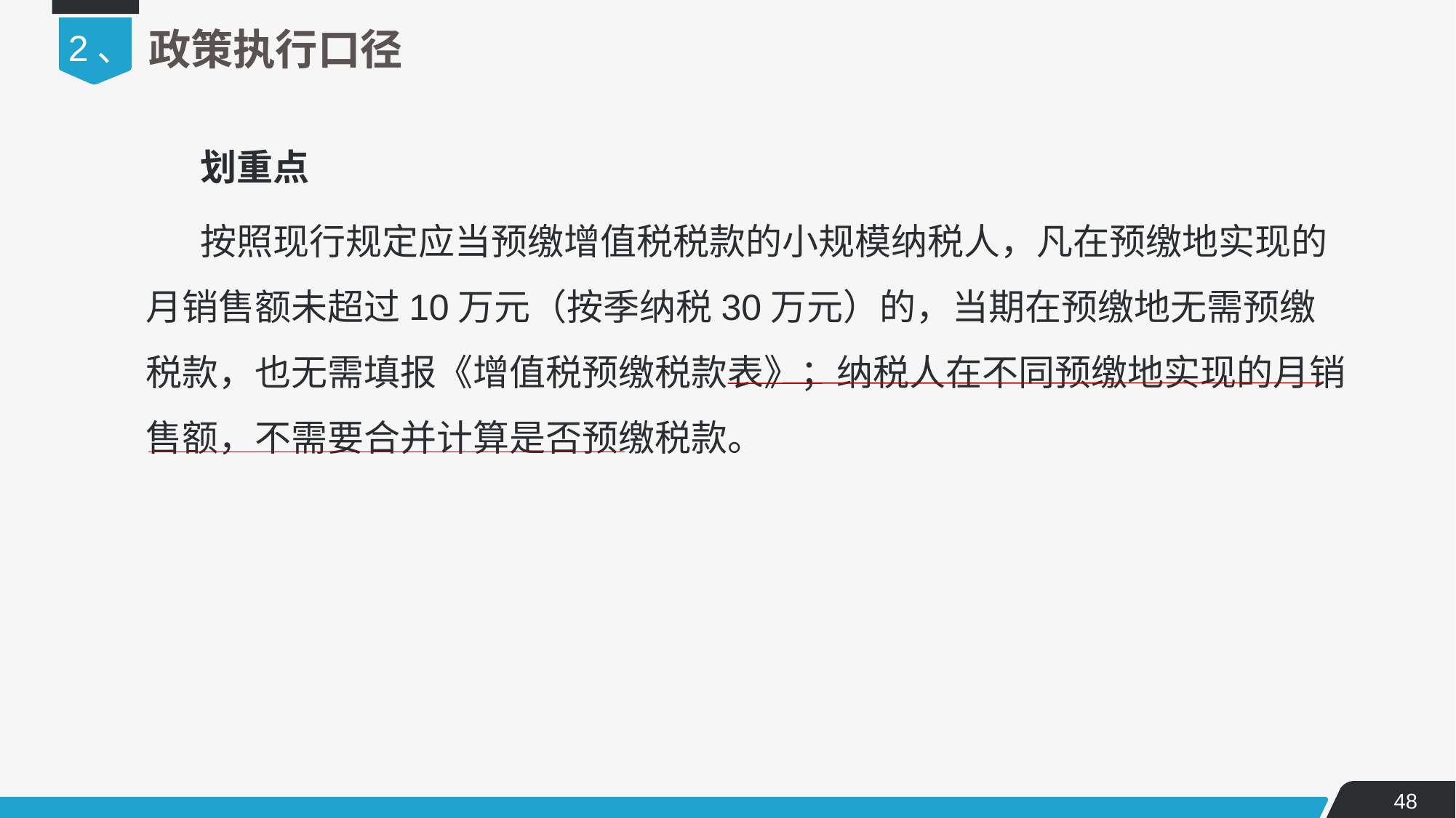

2、
政策执行口径
划重点
按照现行规定应当预缴增值税税款的小规模纳税人，凡在预缴地实现的月销售额未超过10万元（按季纳税30万元）的，当期在预缴地无需预缴税款，也无需填报《增值税预缴税款表》；纳税人在不同预缴地实现的月销售额，不需要合并计算是否预缴税款。